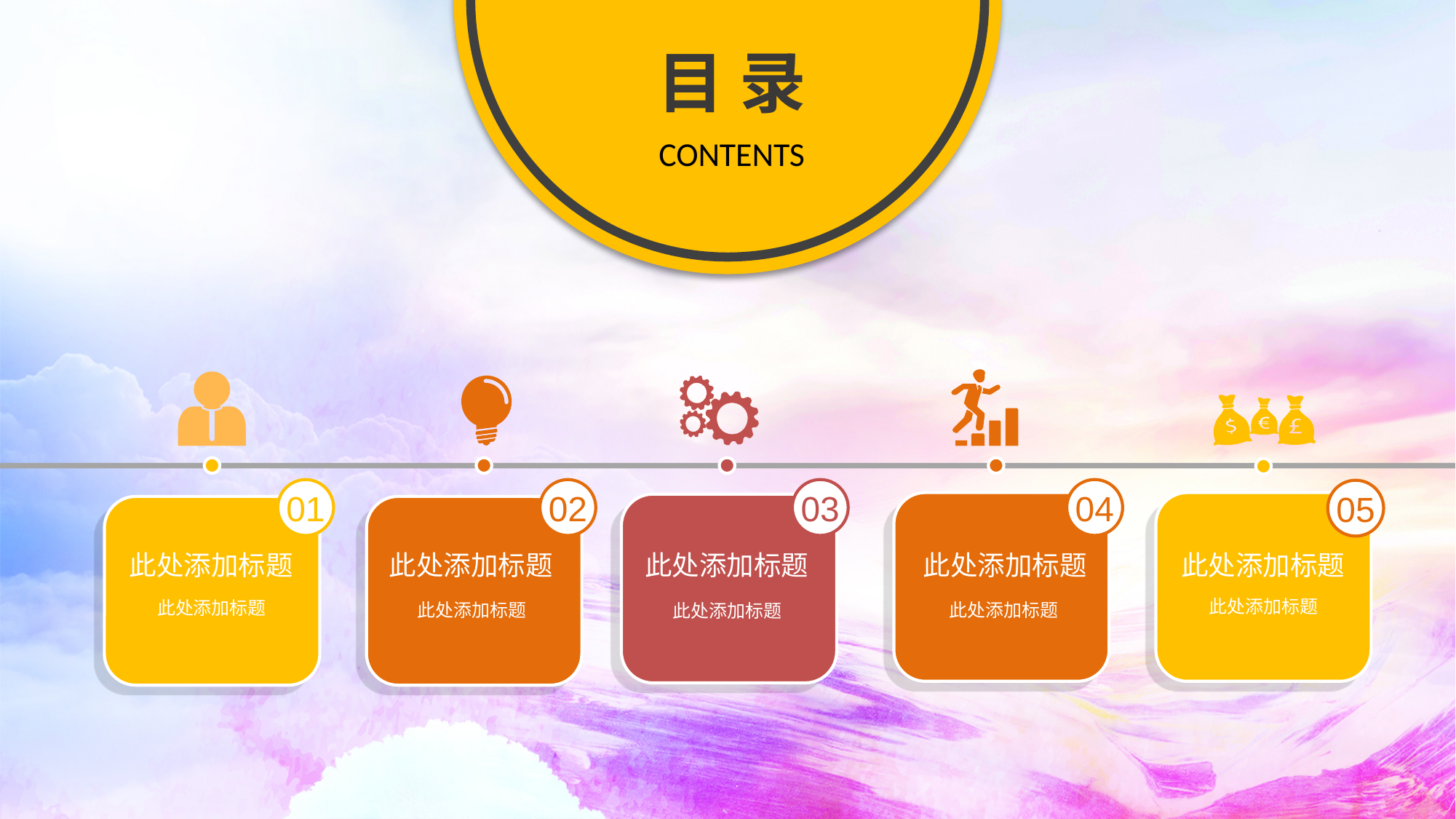

目 录
CONTENTS

03
04
01
02
05

此处添加标题
此处添加标题
此处添加标题
此处添加标题
此处添加标题
此处添加标题
此处添加标题
此处添加标题
此处添加标题
此处添加标题